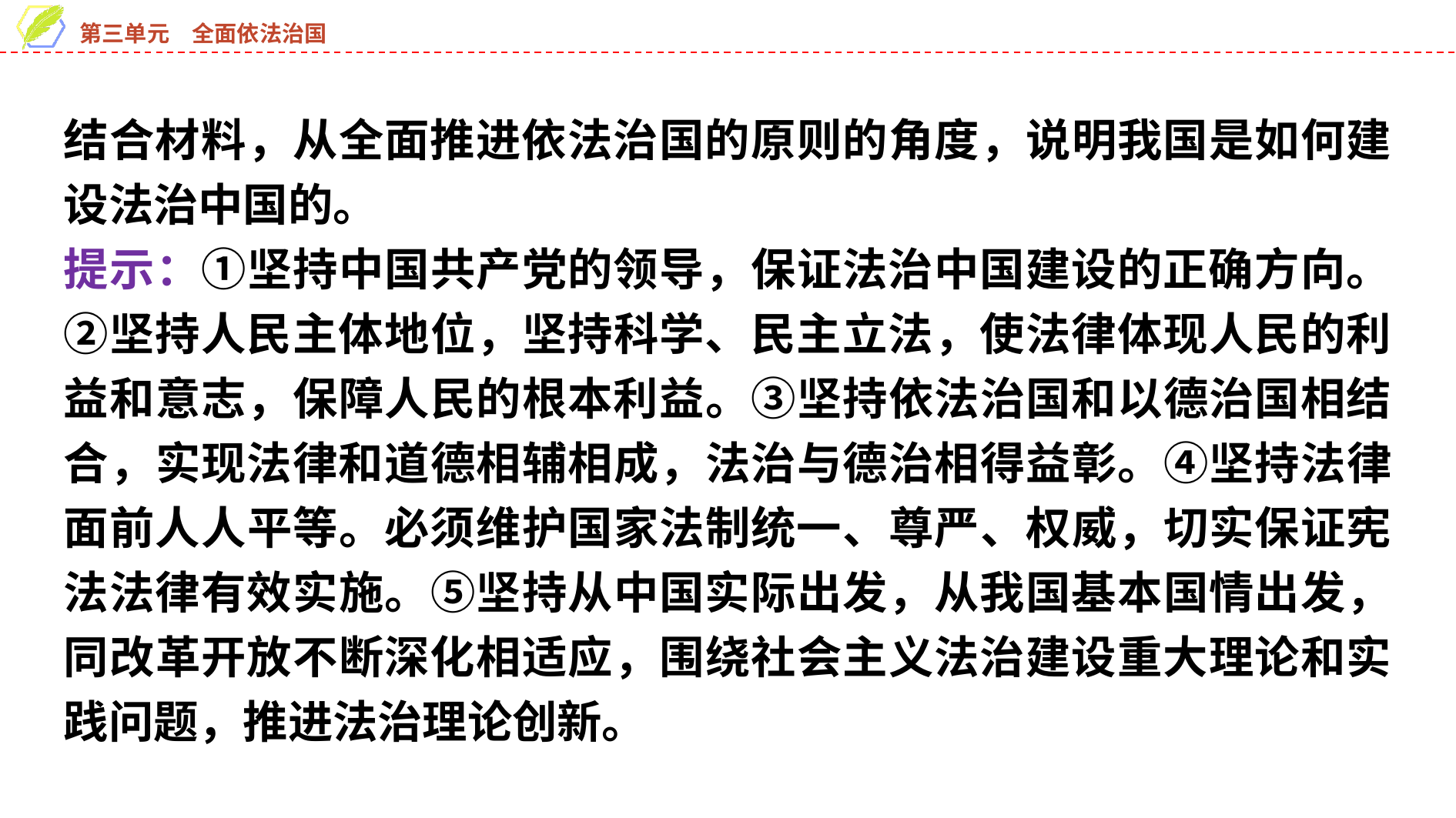

结合材料，从全面推进依法治国的原则的角度，说明我国是如何建设法治中国的。
提示：①坚持中国共产党的领导，保证法治中国建设的正确方向。②坚持人民主体地位，坚持科学、民主立法，使法律体现人民的利益和意志，保障人民的根本利益。③坚持依法治国和以德治国相结合，实现法律和道德相辅相成，法治与德治相得益彰。④坚持法律面前人人平等。必须维护国家法制统一、尊严、权威，切实保证宪法法律有效实施。⑤坚持从中国实际出发，从我国基本国情出发，同改革开放不断深化相适应，围绕社会主义法治建设重大理论和实践问题，推进法治理论创新。